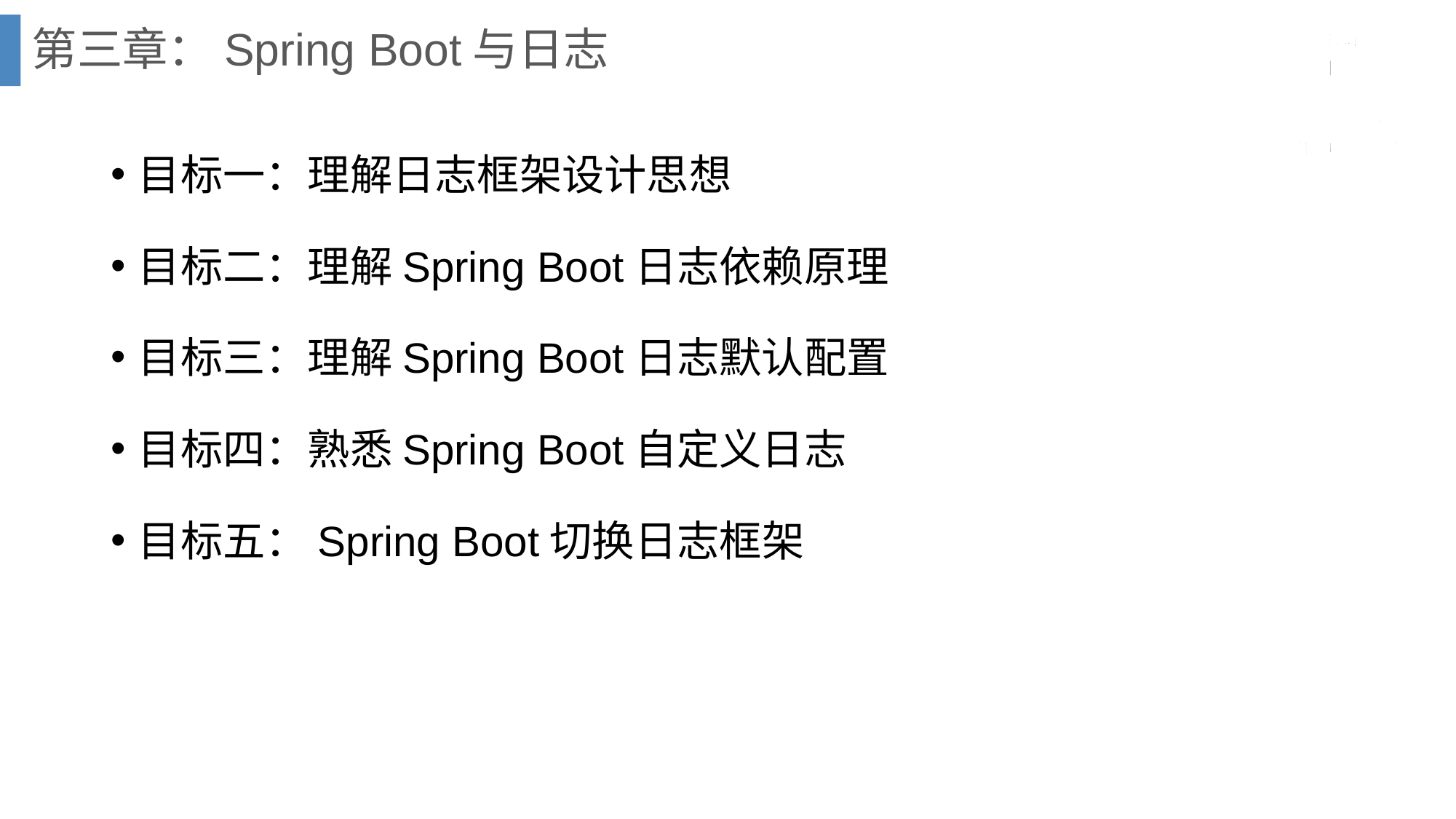

# 第三章：Spring Boot与日志
目标一：理解日志框架设计思想
目标二：理解Spring Boot日志依赖原理
目标三：理解Spring Boot日志默认配置
目标四：熟悉Spring Boot自定义日志
目标五：Spring Boot切换日志框架